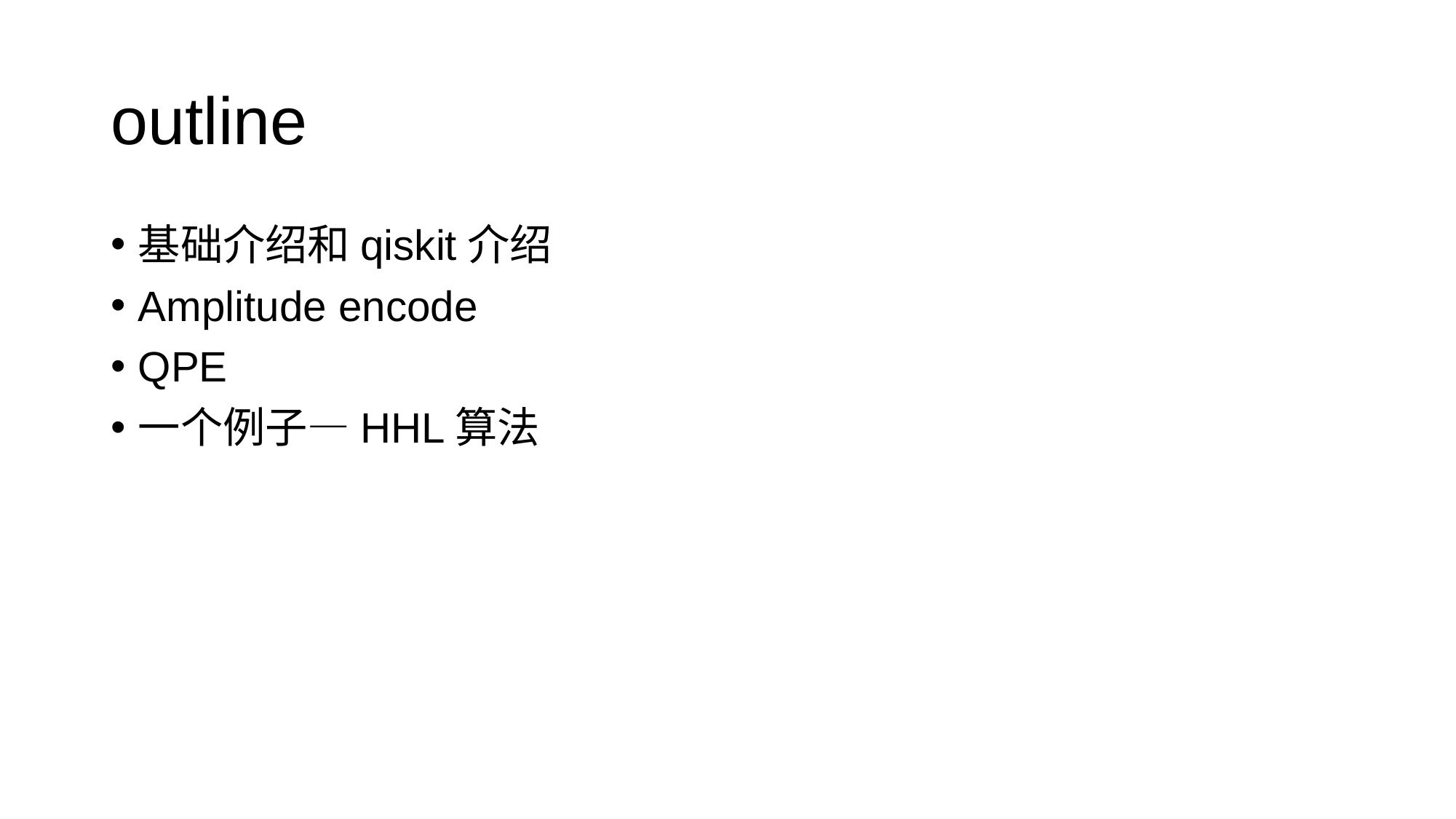

# outline
基础介绍和qiskit介绍
Amplitude encode
QPE
一个例子—HHL算法